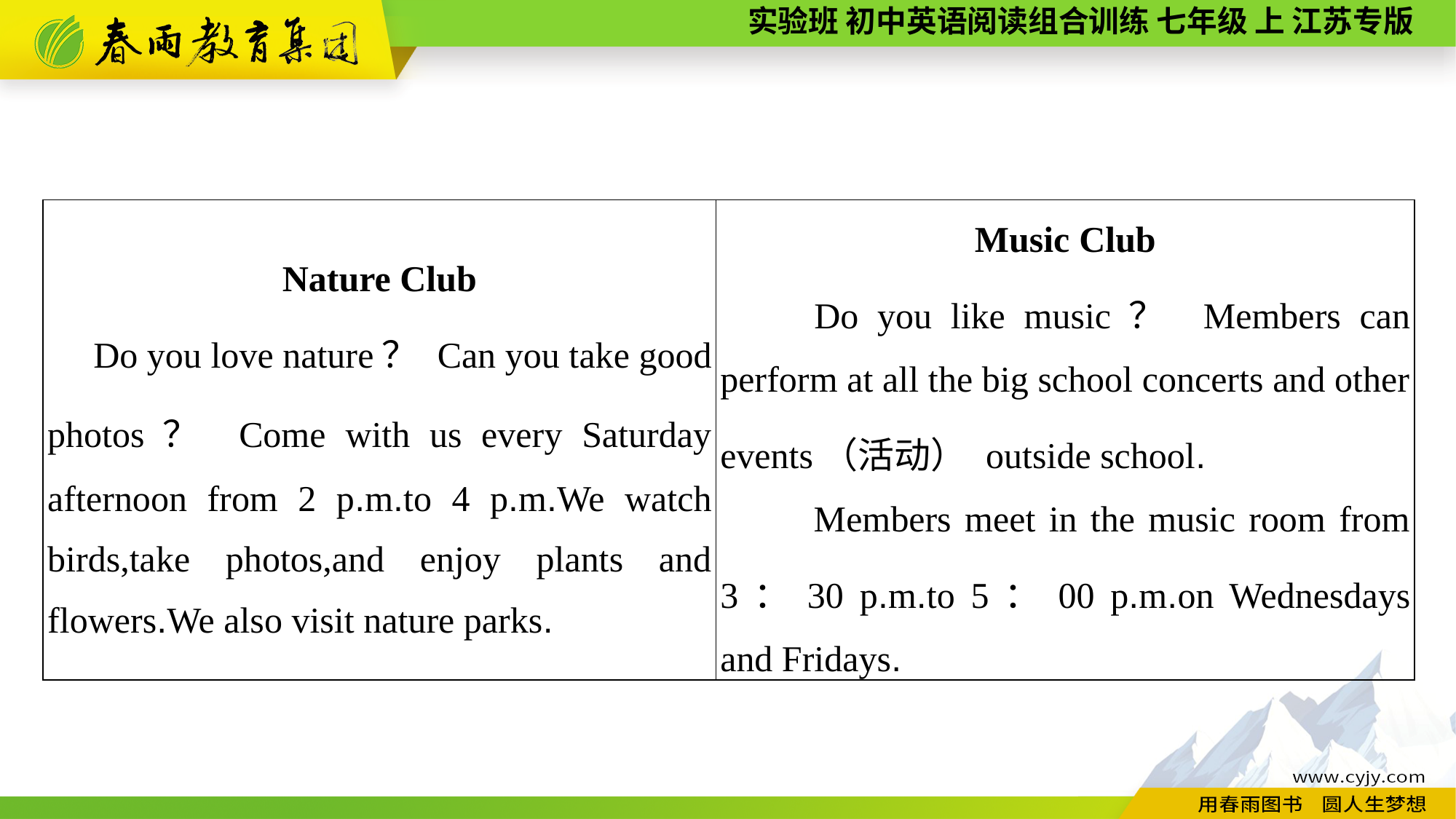

| Nature Club Do you love nature？ Can you take good photos？ Come with us every Saturday afternoon from 2 p.m.to 4 p.m.We watch birds,take photos,and enjoy plants and flowers.We also visit nature parks. | Music Club Do you like music？ Members can perform at all the big school concerts and other events（活动） outside school. Members meet in the music room from 3：30 p.m.to 5：00 p.m.on Wednesdays and Fridays. |
| --- | --- |